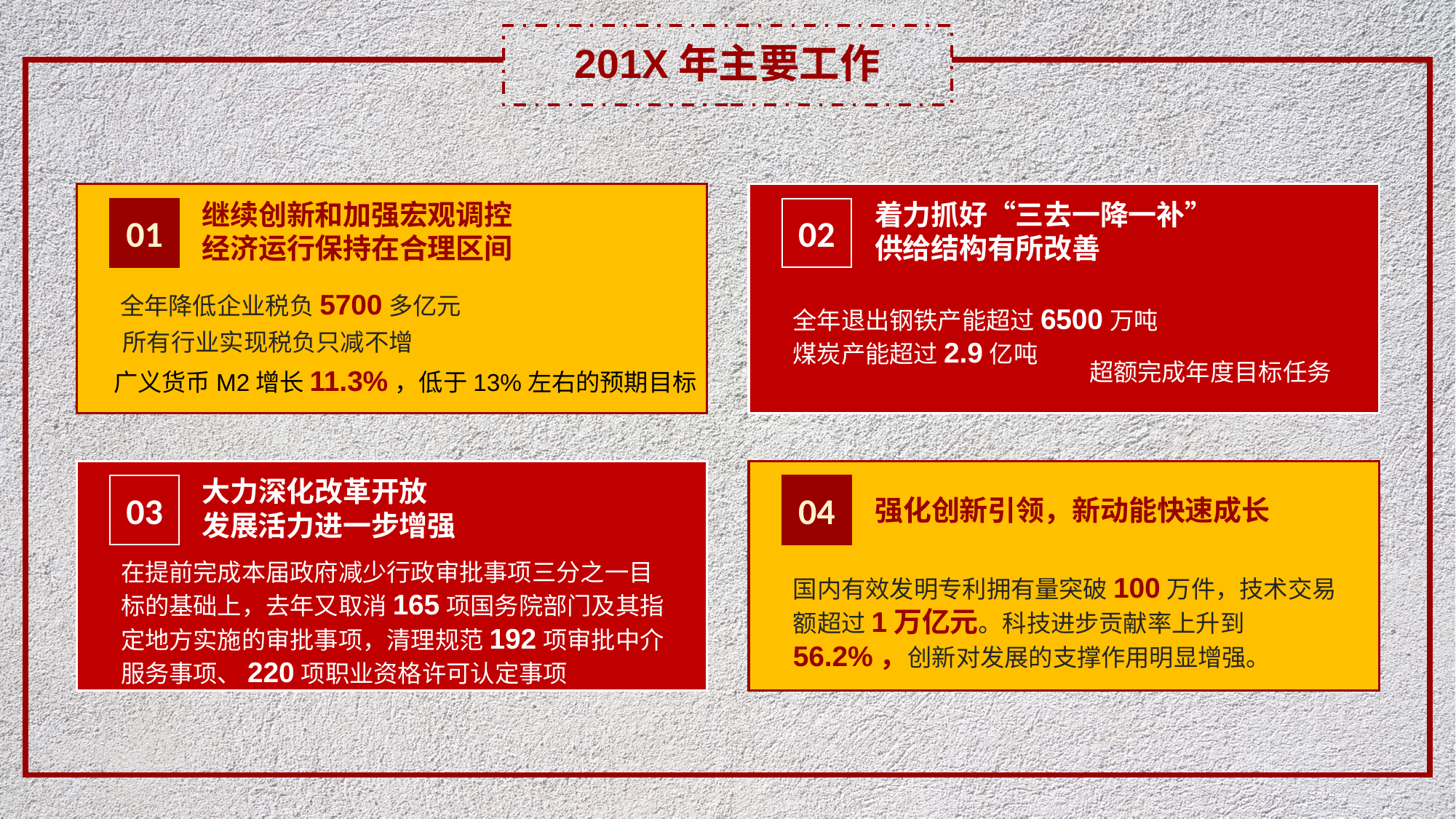

201X年主要工作

继续创新和加强宏观调控
经济运行保持在合理区间
01
全年降低企业税负5700多亿元
所有行业实现税负只减不增
广义货币M2增长11.3%，低于13%左右的预期目标

着力抓好“三去一降一补”
供给结构有所改善
02
全年退出钢铁产能超过6500万吨
煤炭产能超过2.9亿吨
超额完成年度目标任务

04
强化创新引领，新动能快速成长
国内有效发明专利拥有量突破100万件，技术交易额超过1万亿元。科技进步贡献率上升到56.2%，创新对发展的支撑作用明显增强。

大力深化改革开放
发展活力进一步增强
03
在提前完成本届政府减少行政审批事项三分之一目标的基础上，去年又取消165项国务院部门及其指定地方实施的审批事项，清理规范192项审批中介服务事项、220项职业资格许可认定事项